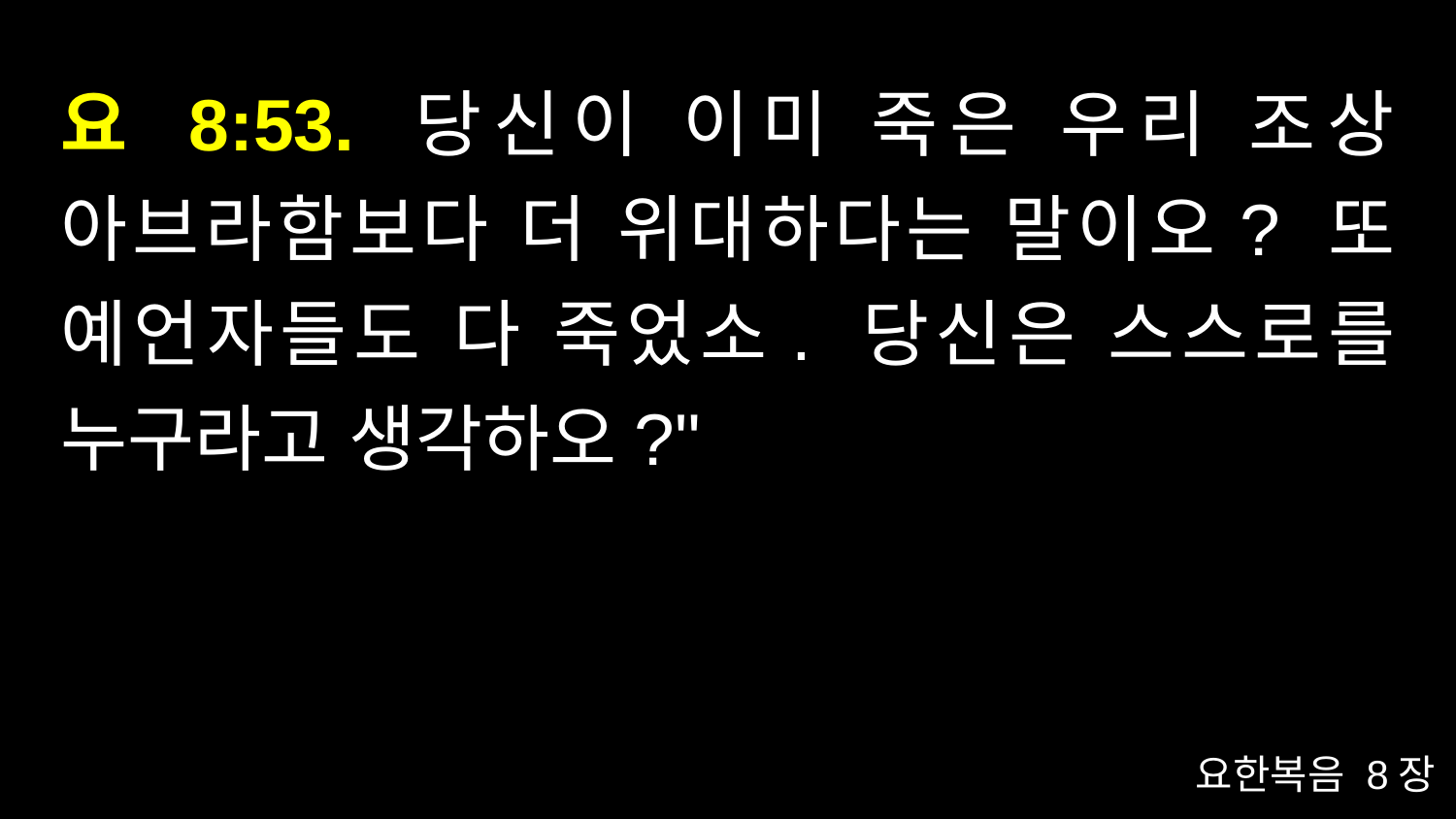

# 요 8:53. 당신이 이미 죽은 우리 조상 아브라함보다 더 위대하다는 말이오? 또 예언자들도 다 죽었소. 당신은 스스로를 누구라고 생각하오?"
요한복음 8장